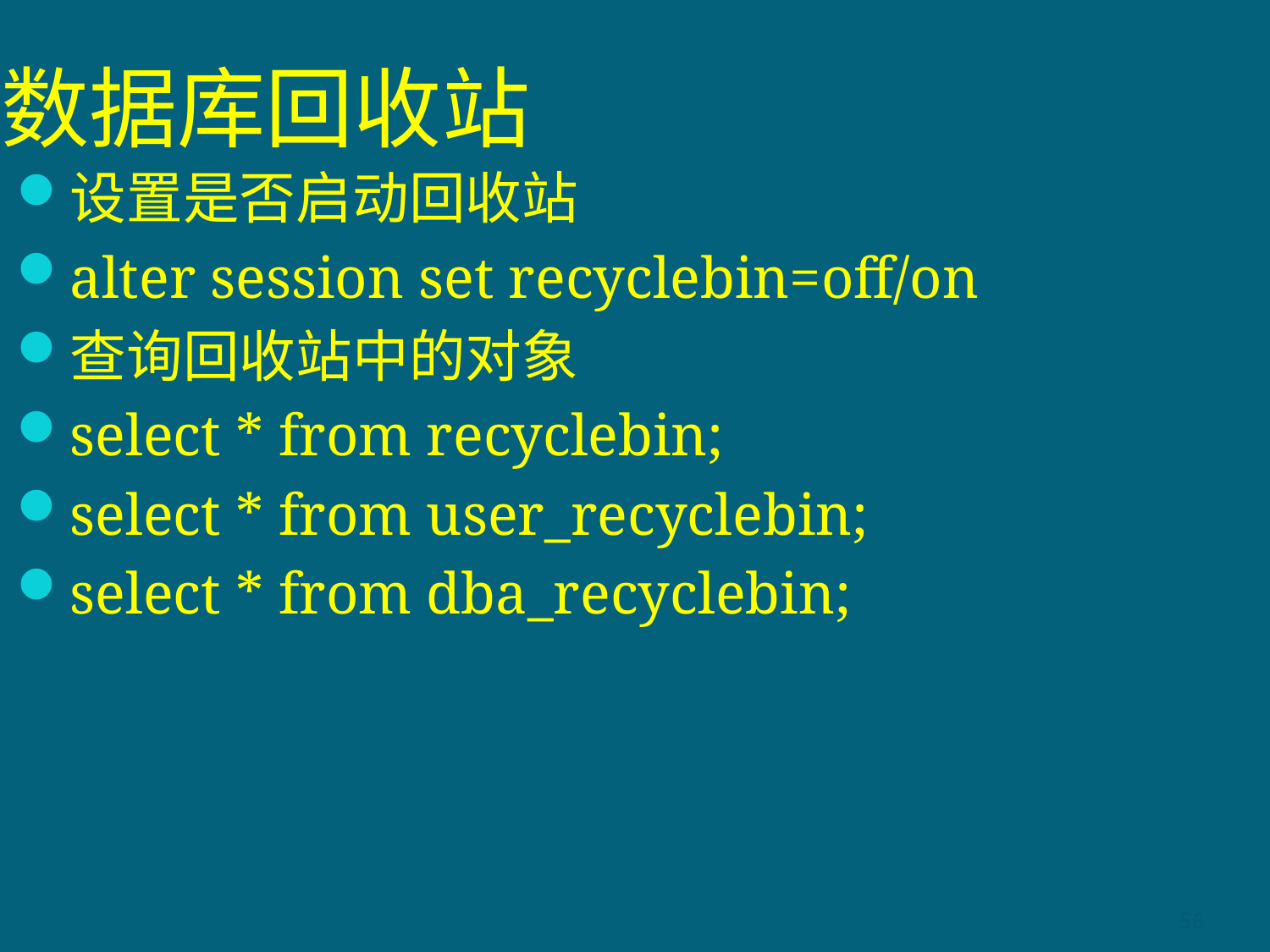

# 数据库回收站
设置是否启动回收站
alter session set recyclebin=off/on
查询回收站中的对象
select * from recyclebin;
select * from user_recyclebin;
select * from dba_recyclebin;
56